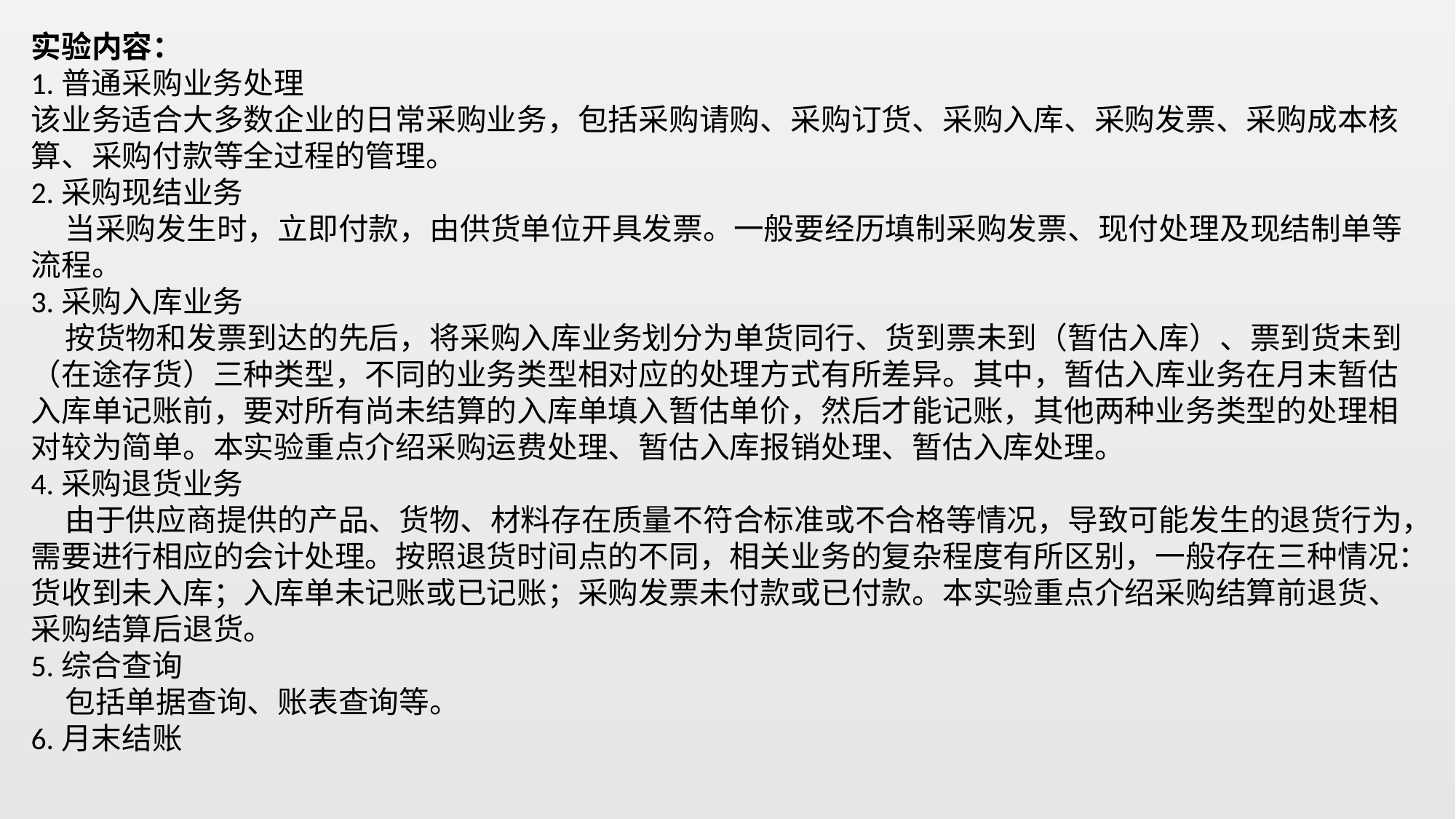

实验内容：
1.普通采购业务处理
该业务适合大多数企业的日常采购业务，包括采购请购、采购订货、采购入库、采购发票、采购成本核算、采购付款等全过程的管理。
2.采购现结业务
    当采购发生时，立即付款，由供货单位开具发票。一般要经历填制采购发票、现付处理及现结制单等流程。
3.采购入库业务
    按货物和发票到达的先后，将采购入库业务划分为单货同行、货到票未到（暂估入库）、票到货未到（在途存货）三种类型，不同的业务类型相对应的处理方式有所差异。其中，暂估入库业务在月末暂估入库单记账前，要对所有尚未结算的入库单填入暂估单价，然后才能记账，其他两种业务类型的处理相对较为简单。本实验重点介绍采购运费处理、暂估入库报销处理、暂估入库处理。
4.采购退货业务
    由于供应商提供的产品、货物、材料存在质量不符合标准或不合格等情况，导致可能发生的退货行为，需要进行相应的会计处理。按照退货时间点的不同，相关业务的复杂程度有所区别，一般存在三种情况：货收到未入库；入库单未记账或已记账；采购发票未付款或已付款。本实验重点介绍采购结算前退货、采购结算后退货。
5.综合查询
    包括单据查询、账表查询等。
6.月末结账